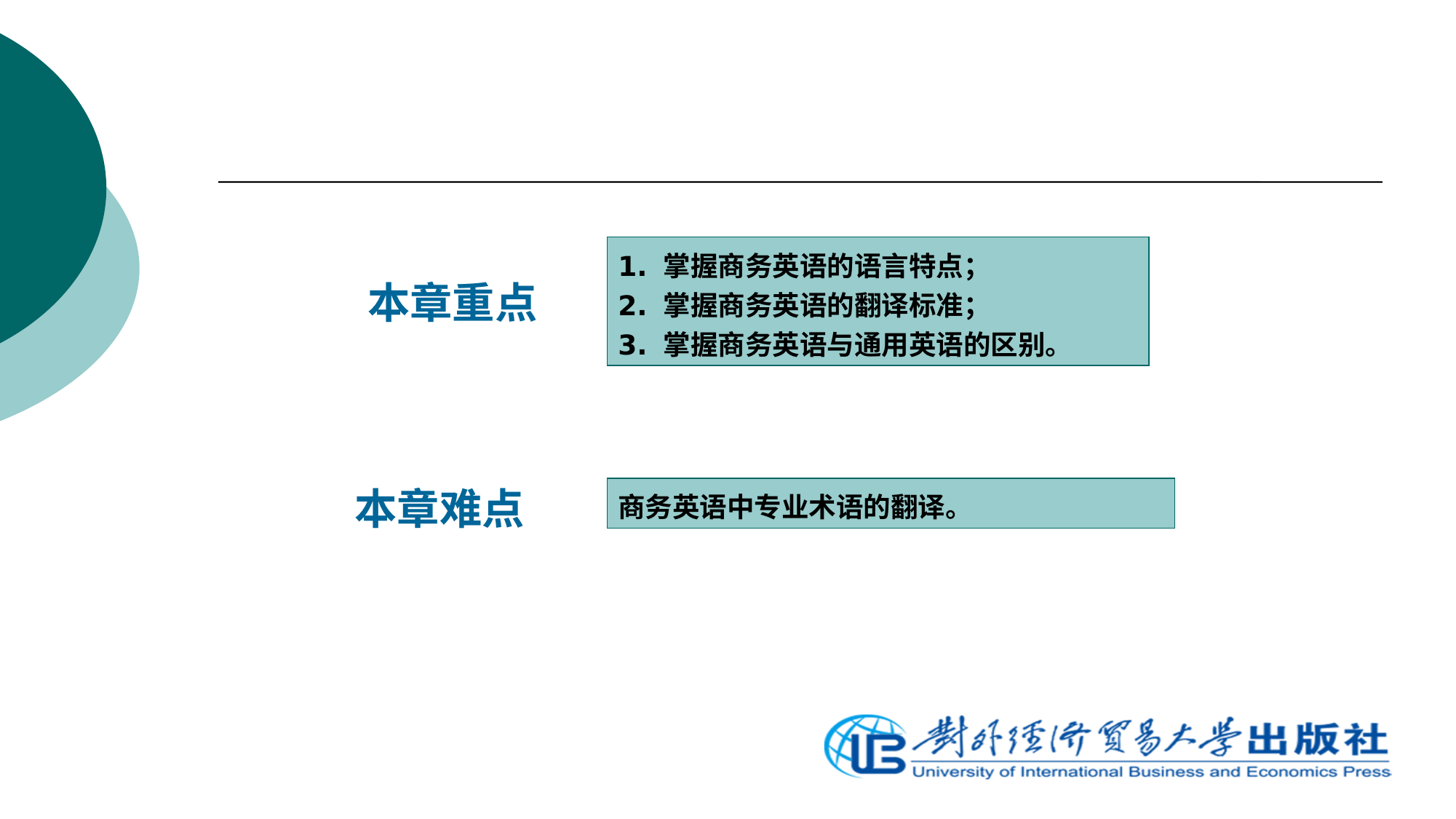

1. 掌握商务英语的语言特点；
2. 掌握商务英语的翻译标准；
3. 掌握商务英语与通用英语的区别。
本章重点
商务英语中专业术语的翻译。
本章难点